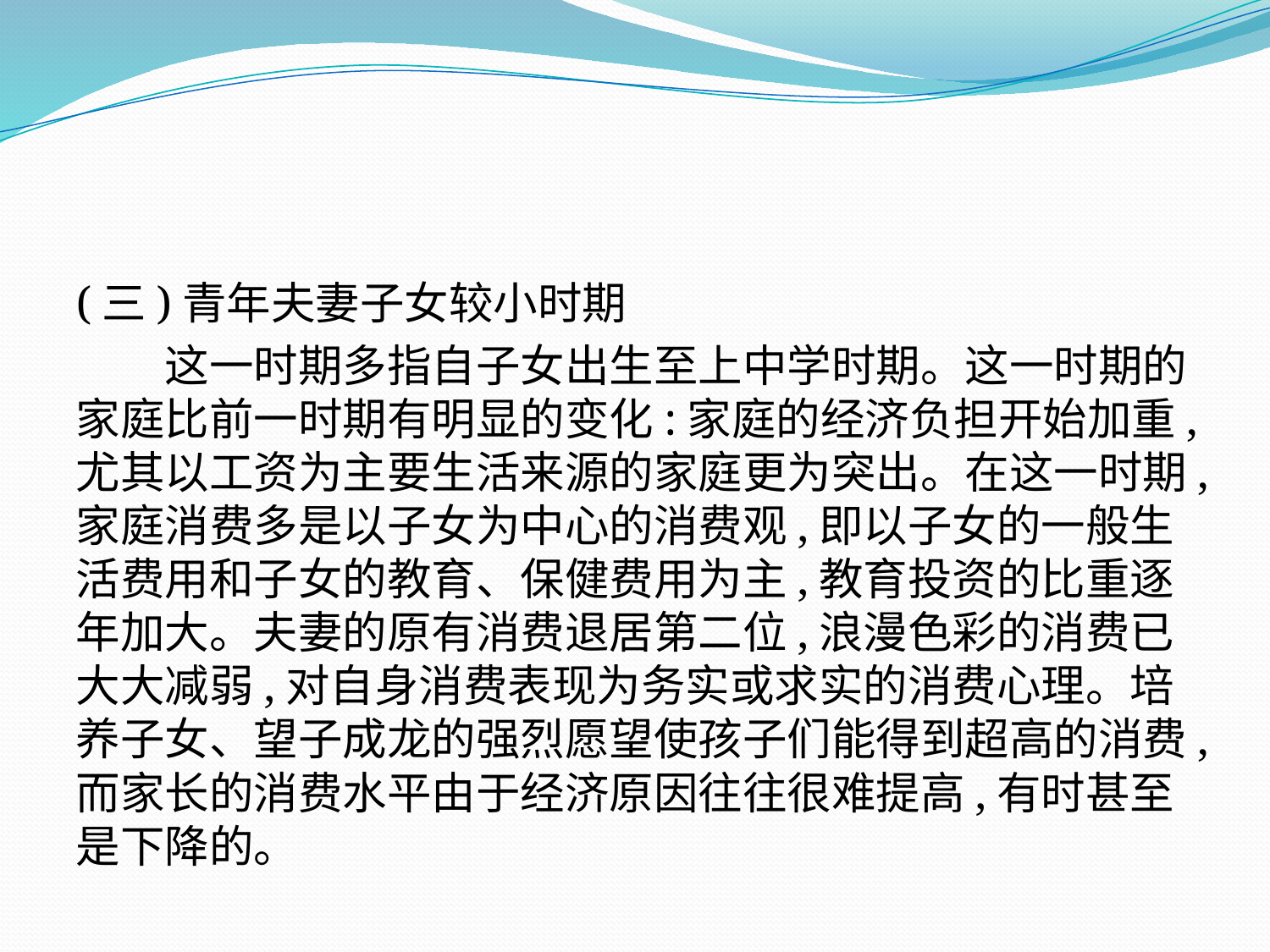

(三)青年夫妻子女较小时期
　　这一时期多指自子女出生至上中学时期。这一时期的家庭比前一时期有明显的变化:家庭的经济负担开始加重,尤其以工资为主要生活来源的家庭更为突出。在这一时期,家庭消费多是以子女为中心的消费观,即以子女的一般生活费用和子女的教育、保健费用为主,教育投资的比重逐年加大。夫妻的原有消费退居第二位,浪漫色彩的消费已大大减弱,对自身消费表现为务实或求实的消费心理。培养子女、望子成龙的强烈愿望使孩子们能得到超高的消费,而家长的消费水平由于经济原因往往很难提高,有时甚至是下降的。